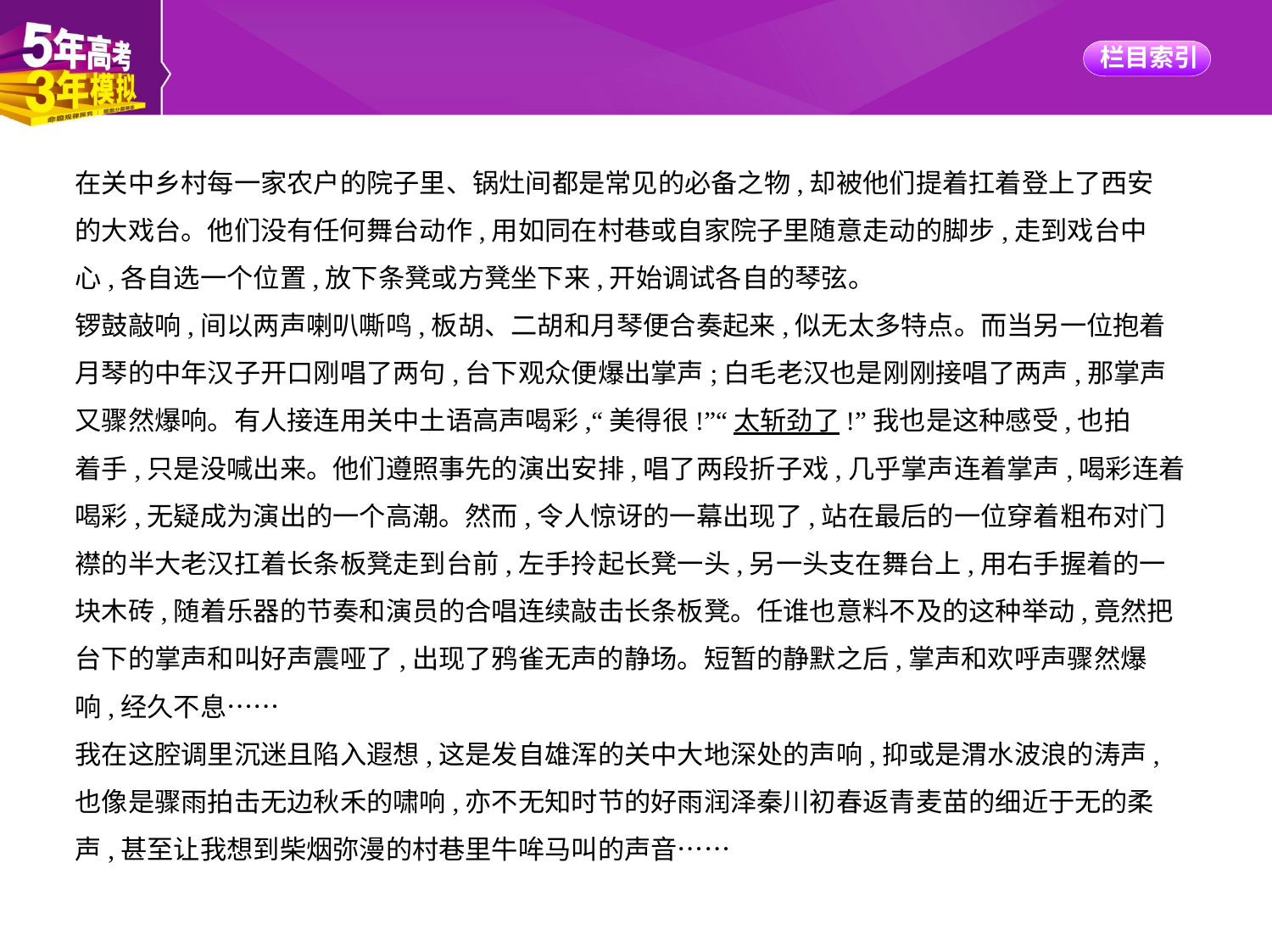

在关中乡村每一家农户的院子里、锅灶间都是常见的必备之物,却被他们提着扛着登上了西安
的大戏台。他们没有任何舞台动作,用如同在村巷或自家院子里随意走动的脚步,走到戏台中
心,各自选一个位置,放下条凳或方凳坐下来,开始调试各自的琴弦。
锣鼓敲响,间以两声喇叭嘶鸣,板胡、二胡和月琴便合奏起来,似无太多特点。而当另一位抱着
月琴的中年汉子开口刚唱了两句,台下观众便爆出掌声;白毛老汉也是刚刚接唱了两声,那掌声
又骤然爆响。有人接连用关中土语高声喝彩,“美得很!”“太斩劲了!”我也是这种感受,也拍
着手,只是没喊出来。他们遵照事先的演出安排,唱了两段折子戏,几乎掌声连着掌声,喝彩连着
喝彩,无疑成为演出的一个高潮。然而,令人惊讶的一幕出现了,站在最后的一位穿着粗布对门
襟的半大老汉扛着长条板凳走到台前,左手拎起长凳一头,另一头支在舞台上,用右手握着的一
块木砖,随着乐器的节奏和演员的合唱连续敲击长条板凳。任谁也意料不及的这种举动,竟然把
台下的掌声和叫好声震哑了,出现了鸦雀无声的静场。短暂的静默之后,掌声和欢呼声骤然爆
响,经久不息……
我在这腔调里沉迷且陷入遐想,这是发自雄浑的关中大地深处的声响,抑或是渭水波浪的涛声,
也像是骤雨拍击无边秋禾的啸响,亦不无知时节的好雨润泽秦川初春返青麦苗的细近于无的柔
声,甚至让我想到柴烟弥漫的村巷里牛哞马叫的声音……